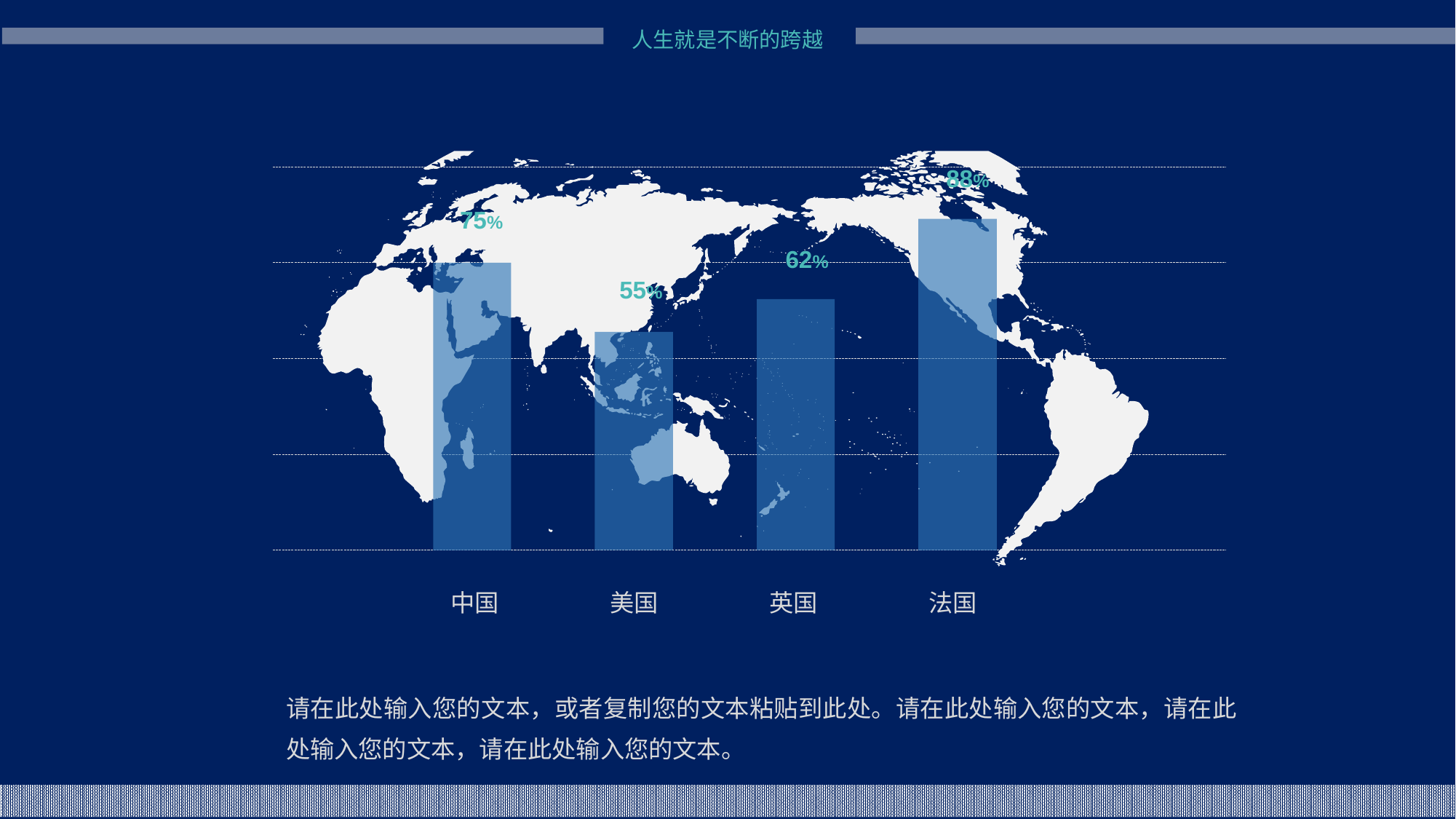

88%

75%

62%
55%

中国
美国
英国
法国
请在此处输入您的文本，或者复制您的文本粘贴到此处。请在此处输入您的文本，请在此处输入您的文本，请在此处输入您的文本。